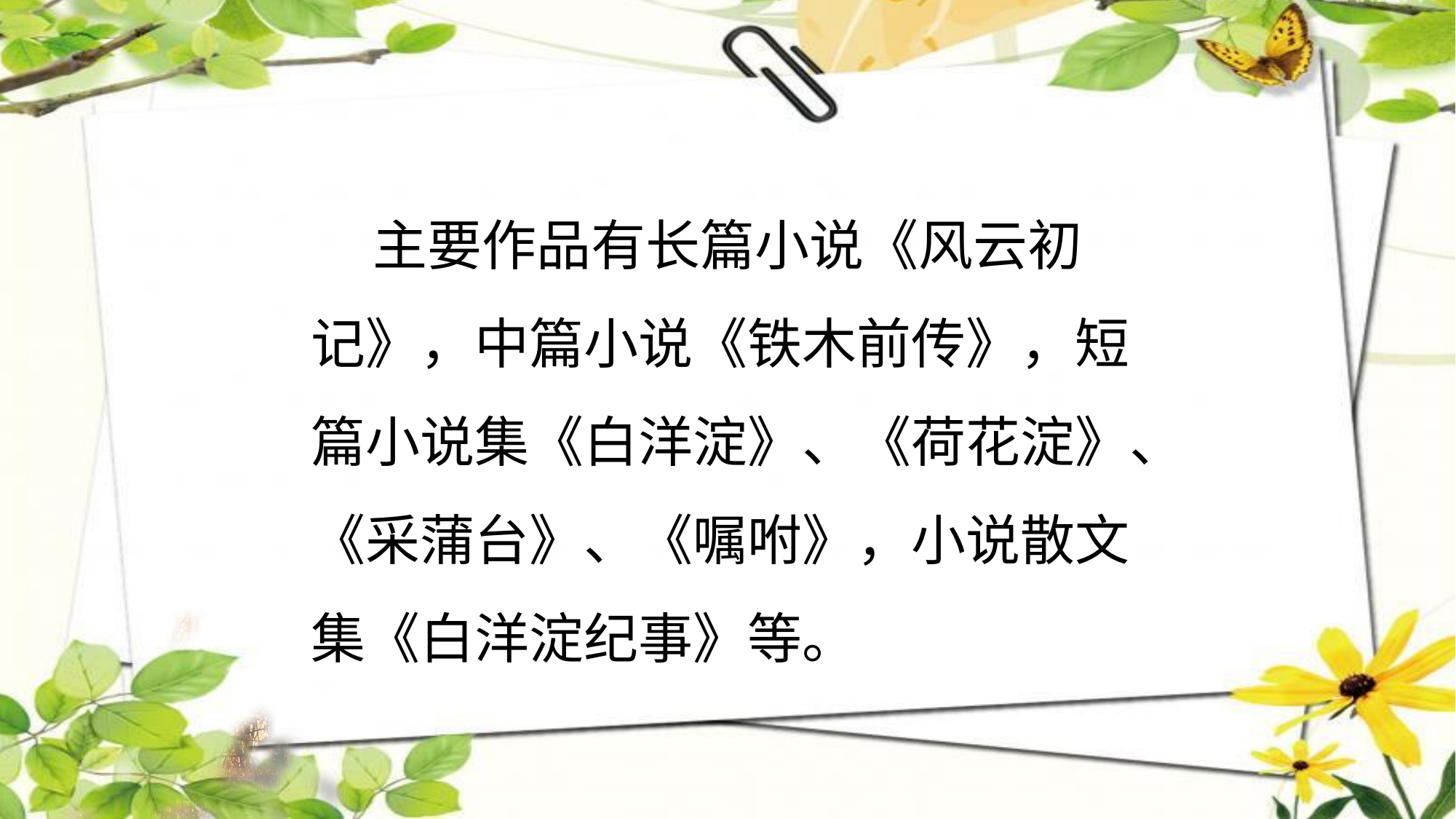

主要作品有长篇小说《风云初记》，中篇小说《铁木前传》，短篇小说集《白洋淀》、《荷花淀》、《采蒲台》、《嘱咐》，小说散文集《白洋淀纪事》等。